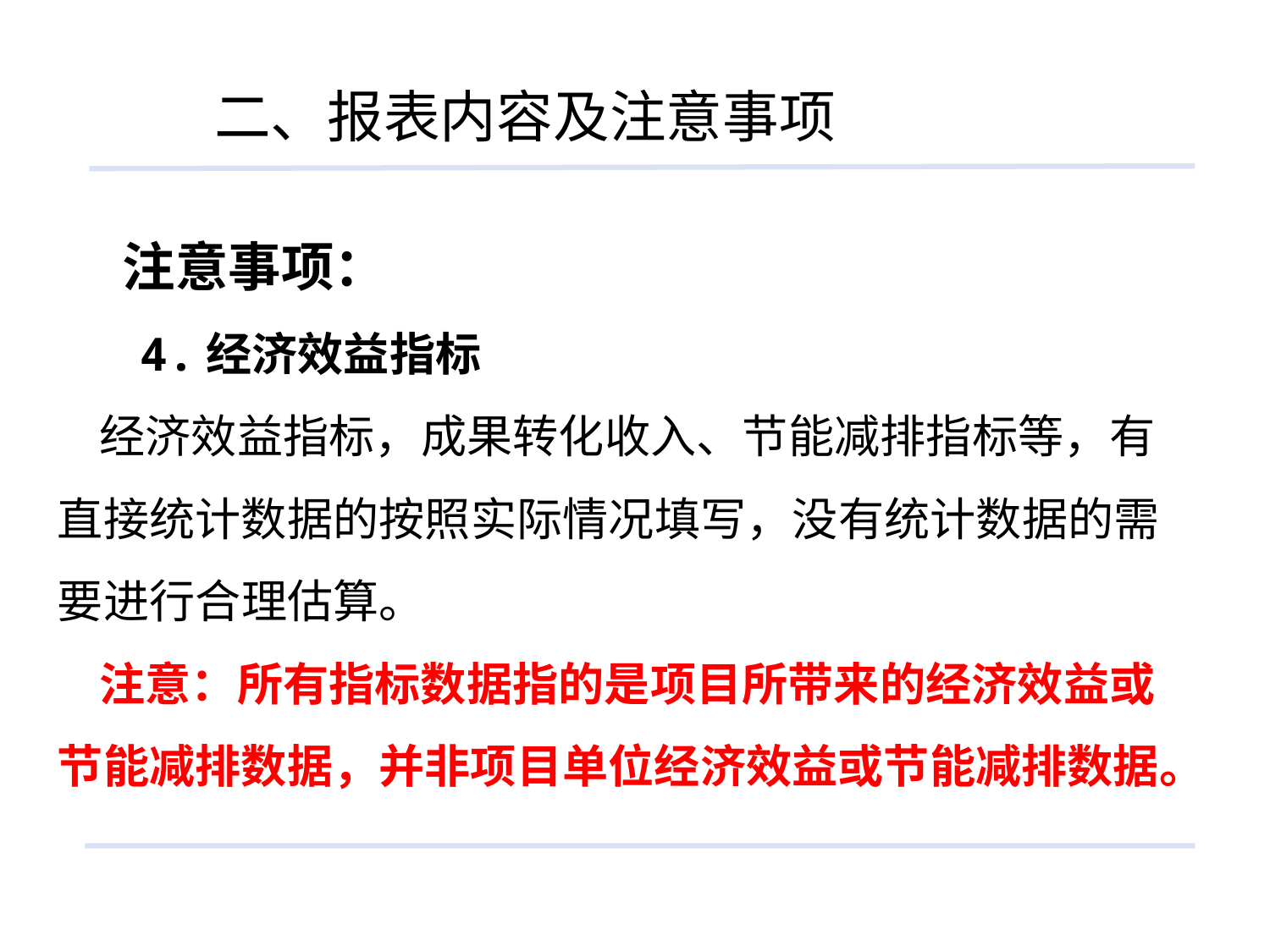

二、报表内容及注意事项

    注意事项：
   4.经济效益指标
   经济效益指标，成果转化收入、节能减排指标等，有直接统计数据的按照实际情况填写，没有统计数据的需要进行合理估算。
   注意：所有指标数据指的是项目所带来的经济效益或节能减排数据，并非项目单位经济效益或节能减排数据。